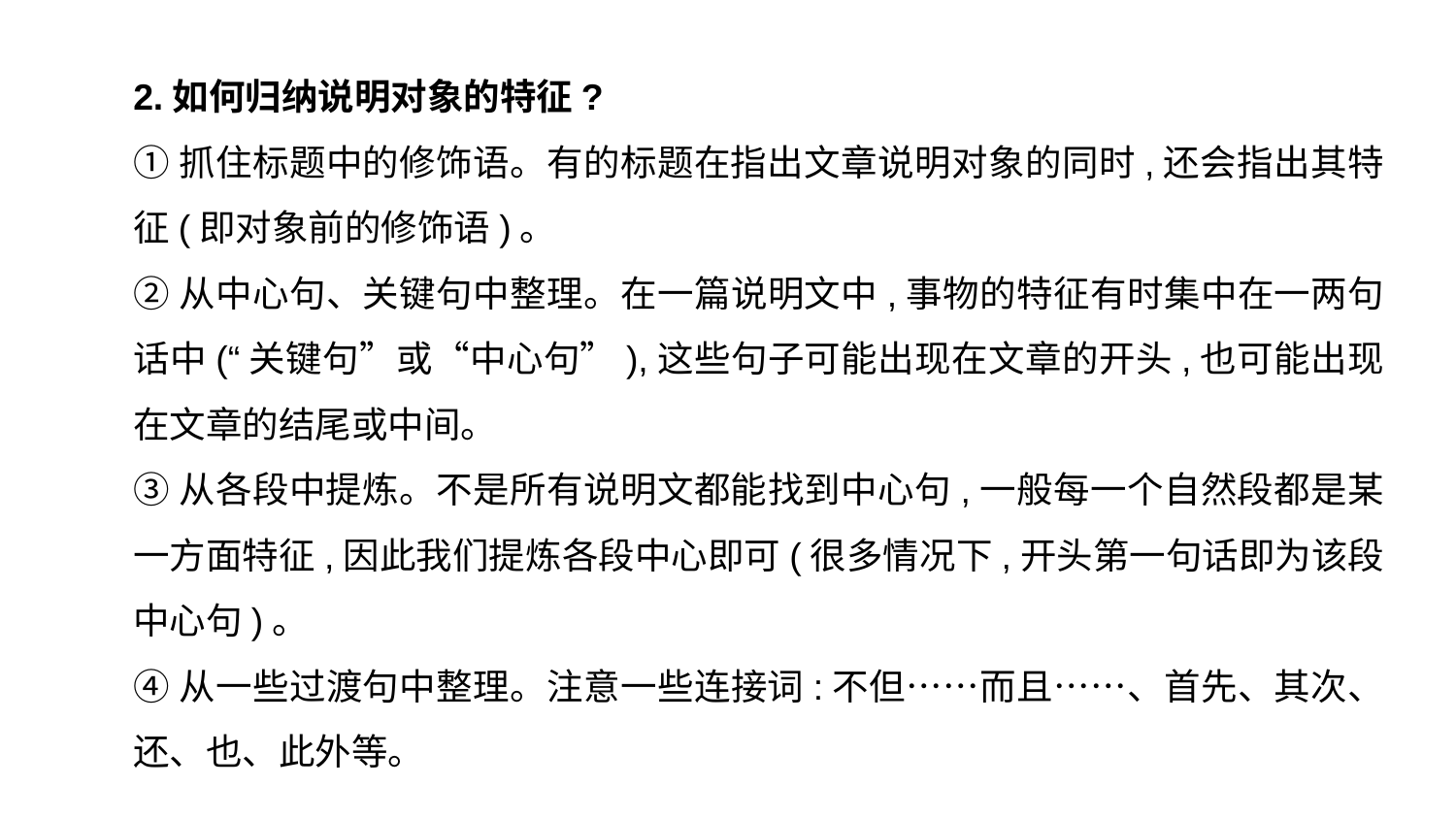

2.如何归纳说明对象的特征?
①抓住标题中的修饰语。有的标题在指出文章说明对象的同时,还会指出其特征(即对象前的修饰语)。
②从中心句、关键句中整理。在一篇说明文中,事物的特征有时集中在一两句话中(“关键句”或“中心句”),这些句子可能出现在文章的开头,也可能出现在文章的结尾或中间。
③从各段中提炼。不是所有说明文都能找到中心句,一般每一个自然段都是某一方面特征,因此我们提炼各段中心即可(很多情况下,开头第一句话即为该段中心句)。
④从一些过渡句中整理。注意一些连接词:不但……而且……、首先、其次、还、也、此外等。